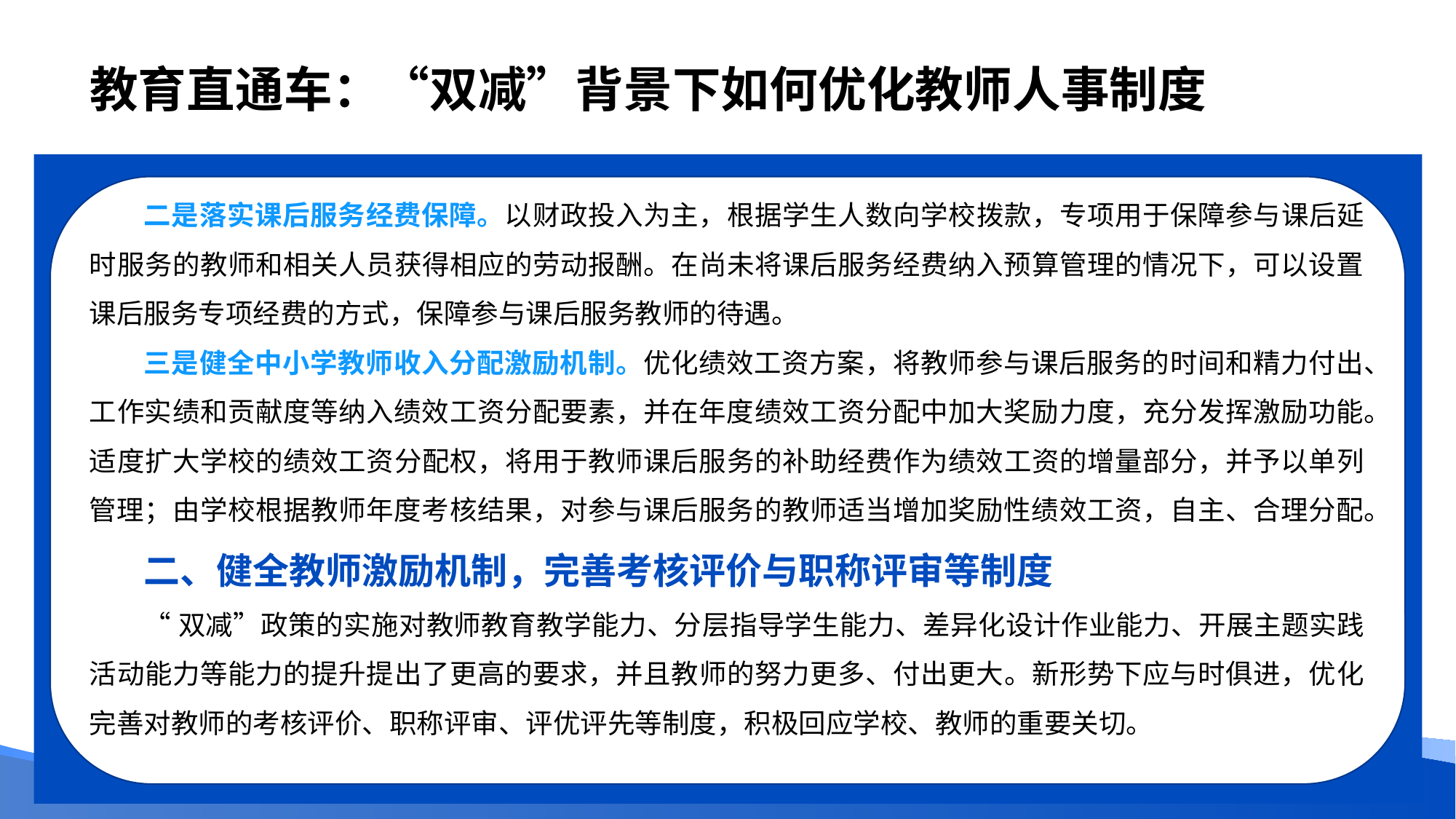

# 教育直通车：“双减”背景下如何优化教师人事制度

二是落实课后服务经费保障。以财政投入为主，根据学生人数向学校拨款，专项用于保障参与课后延时服务的教师和相关人员获得相应的劳动报酬。在尚未将课后服务经费纳入预算管理的情况下，可以设置课后服务专项经费的方式，保障参与课后服务教师的待遇。
三是健全中小学教师收入分配激励机制。优化绩效工资方案，将教师参与课后服务的时间和精力付出、工作实绩和贡献度等纳入绩效工资分配要素，并在年度绩效工资分配中加大奖励力度，充分发挥激励功能。适度扩大学校的绩效工资分配权，将用于教师课后服务的补助经费作为绩效工资的增量部分，并予以单列管理；由学校根据教师年度考核结果，对参与课后服务的教师适当增加奖励性绩效工资，自主、合理分配。
二、健全教师激励机制，完善考核评价与职称评审等制度
“双减”政策的实施对教师教育教学能力、分层指导学生能力、差异化设计作业能力、开展主题实践活动能力等能力的提升提出了更高的要求，并且教师的努力更多、付出更大。新形势下应与时俱进，优化完善对教师的考核评价、职称评审、评优评先等制度，积极回应学校、教师的重要关切。